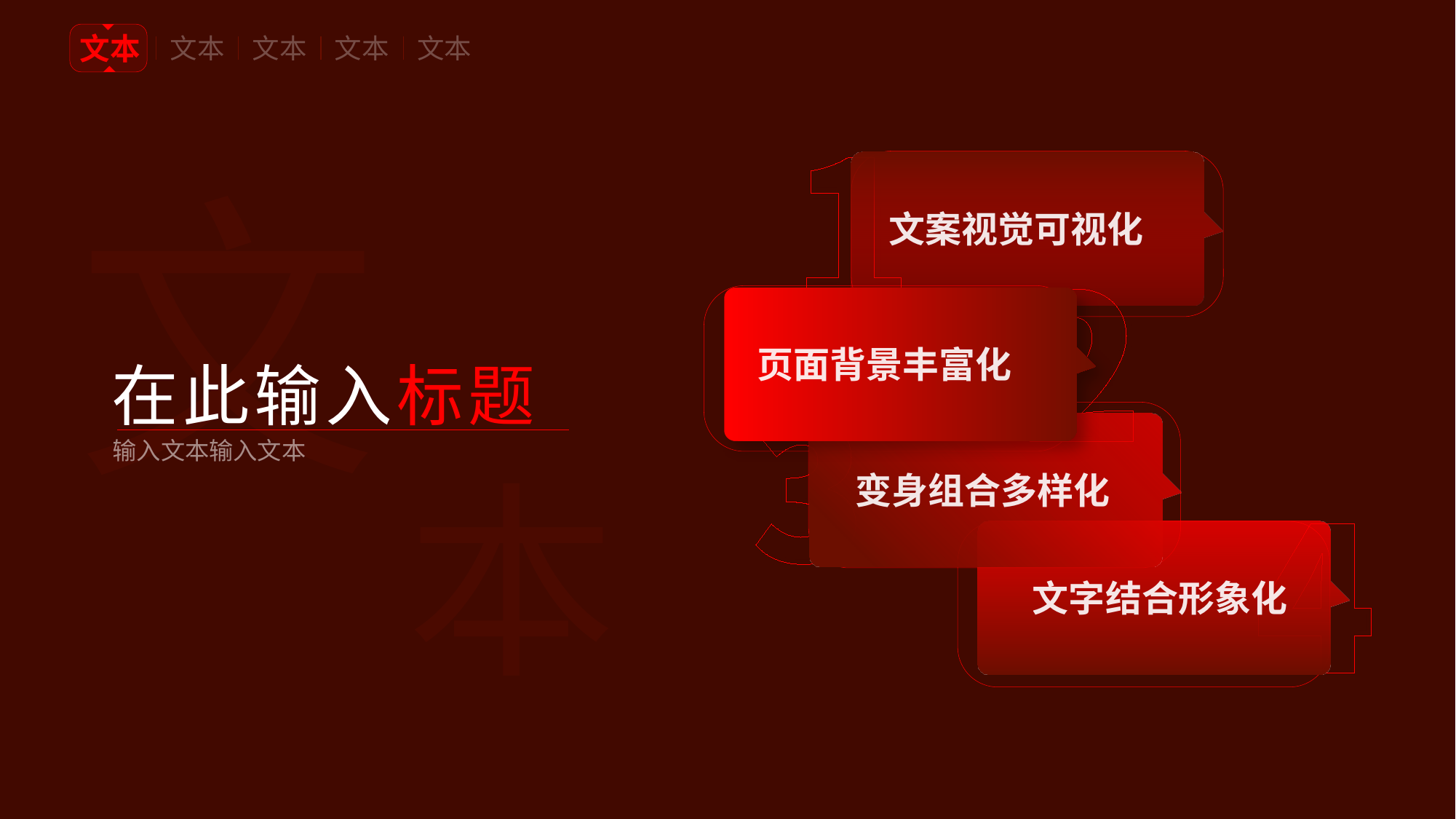

文本
文本
文本
文本
文本
文

文案视觉可视化

页面背景丰富化
在此输入标题
本

输入文本输入文本
变身组合多样化

文字结合形象化